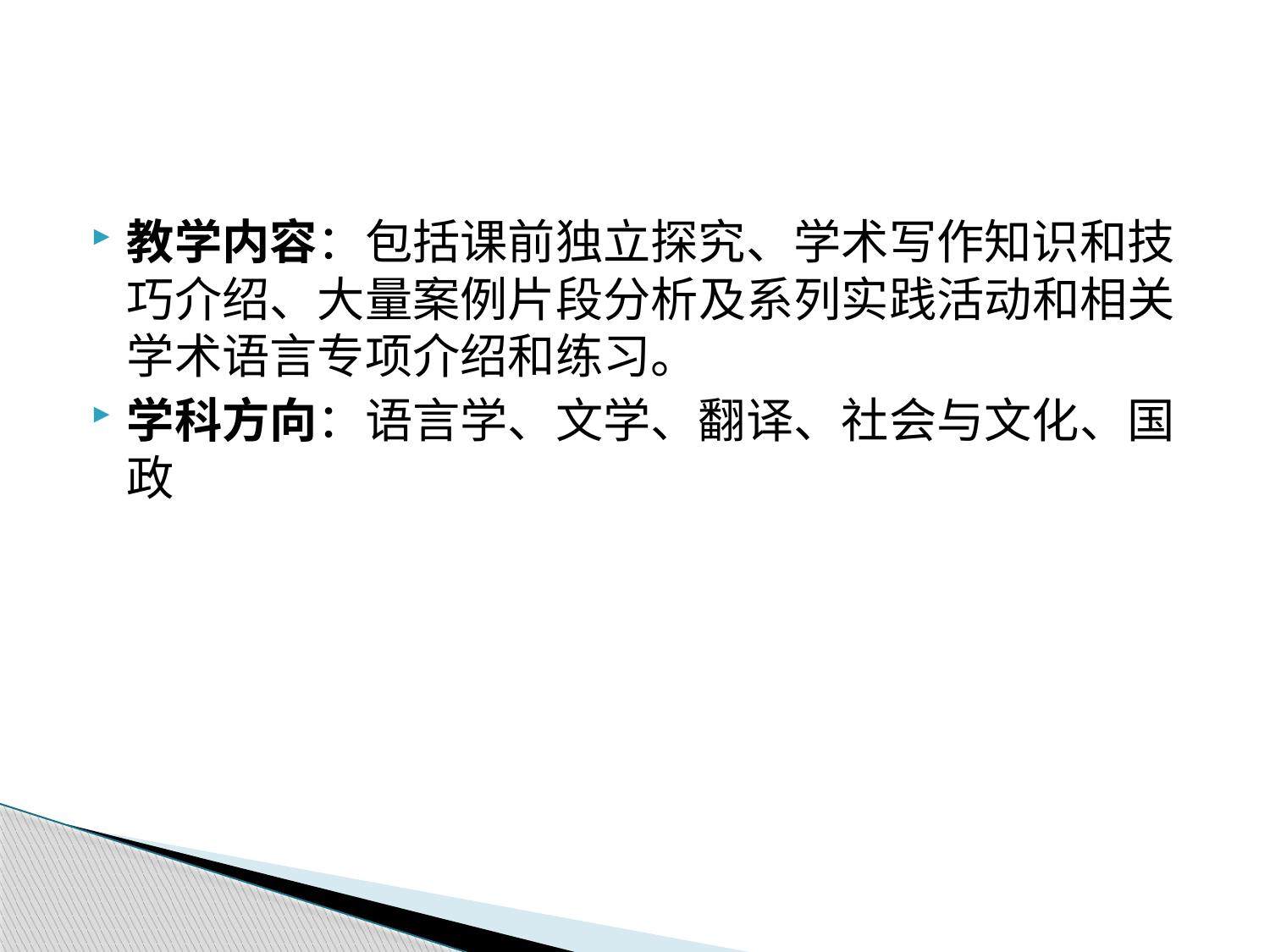

#
教学内容：包括课前独立探究、学术写作知识和技巧介绍、大量案例片段分析及系列实践活动和相关学术语言专项介绍和练习。
学科方向：语言学、文学、翻译、社会与文化、国政